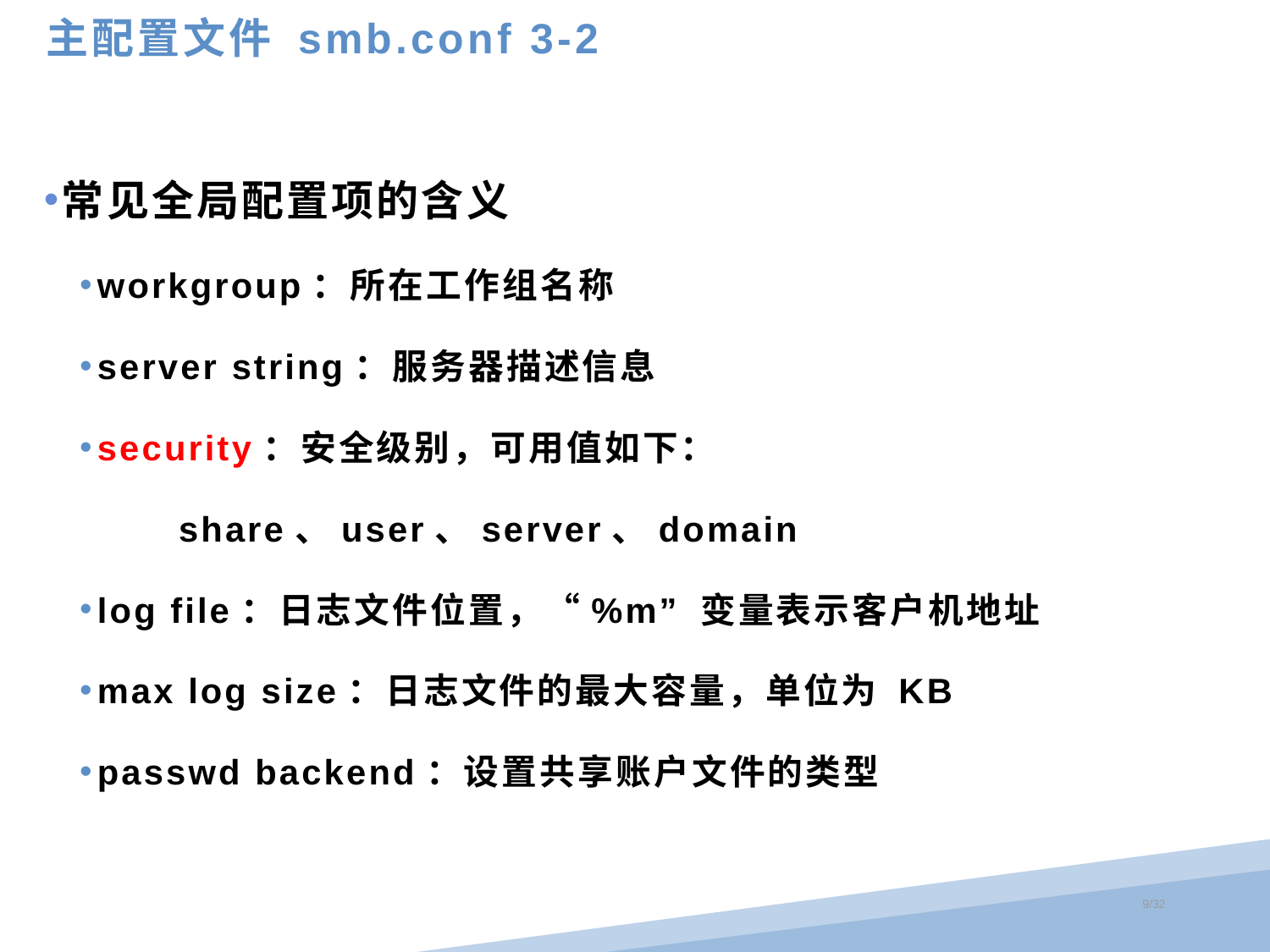

主配置文件 smb.conf 3-2
常见全局配置项的含义
workgroup：所在工作组名称
server string：服务器描述信息
security：安全级别，可用值如下：
        share、user、server、domain
log file：日志文件位置，“%m” 变量表示客户机地址
max log size：日志文件的最大容量，单位为 KB
passwd backend：设置共享账户文件的类型

9/32